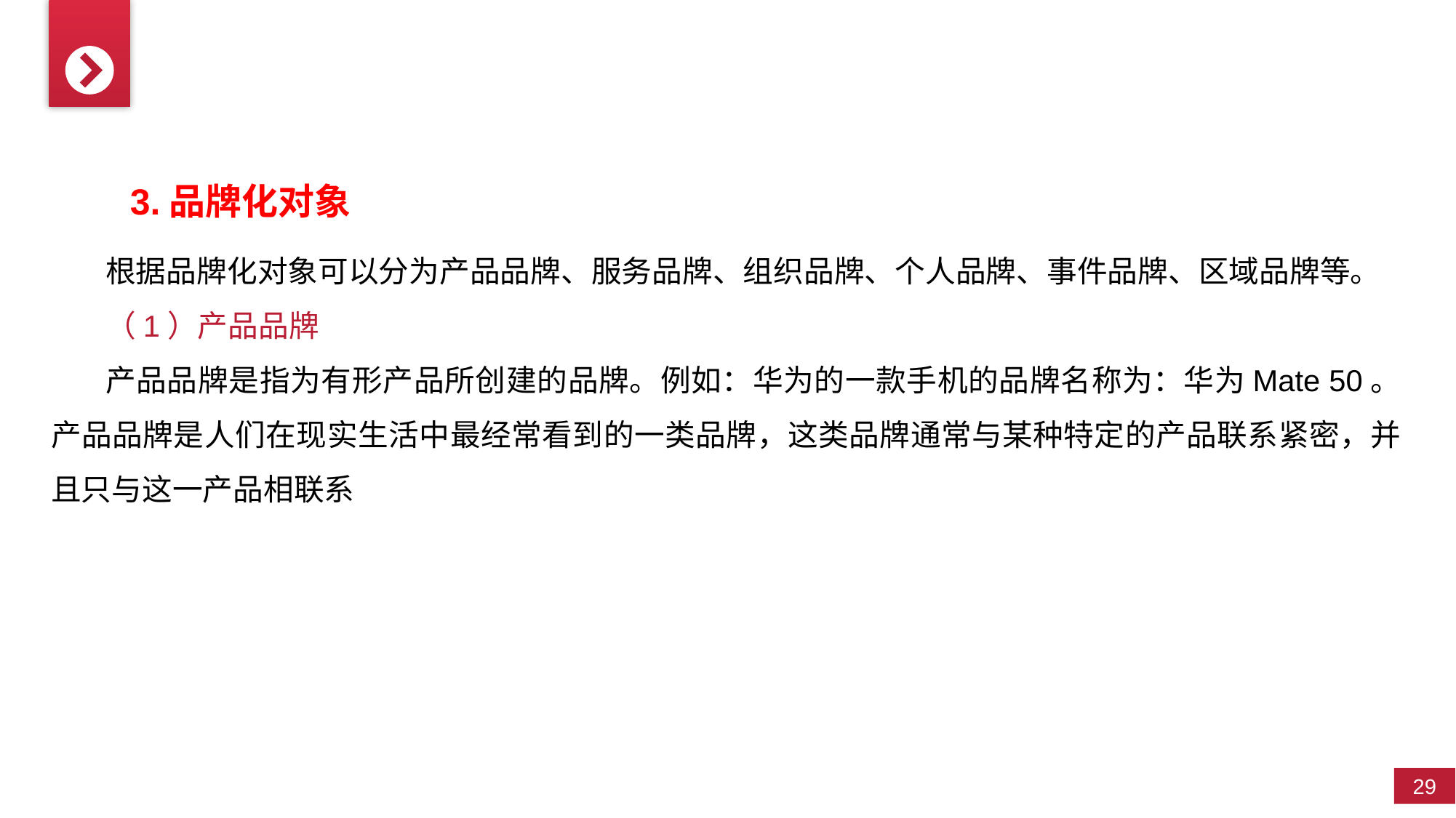

3.品牌化对象
根据品牌化对象可以分为产品品牌、服务品牌、组织品牌、个人品牌、事件品牌、区域品牌等。
（1）产品品牌
产品品牌是指为有形产品所创建的品牌。例如：华为的一款手机的品牌名称为：华为Mate 50。产品品牌是人们在现实生活中最经常看到的一类品牌，这类品牌通常与某种特定的产品联系紧密，并且只与这一产品相联系